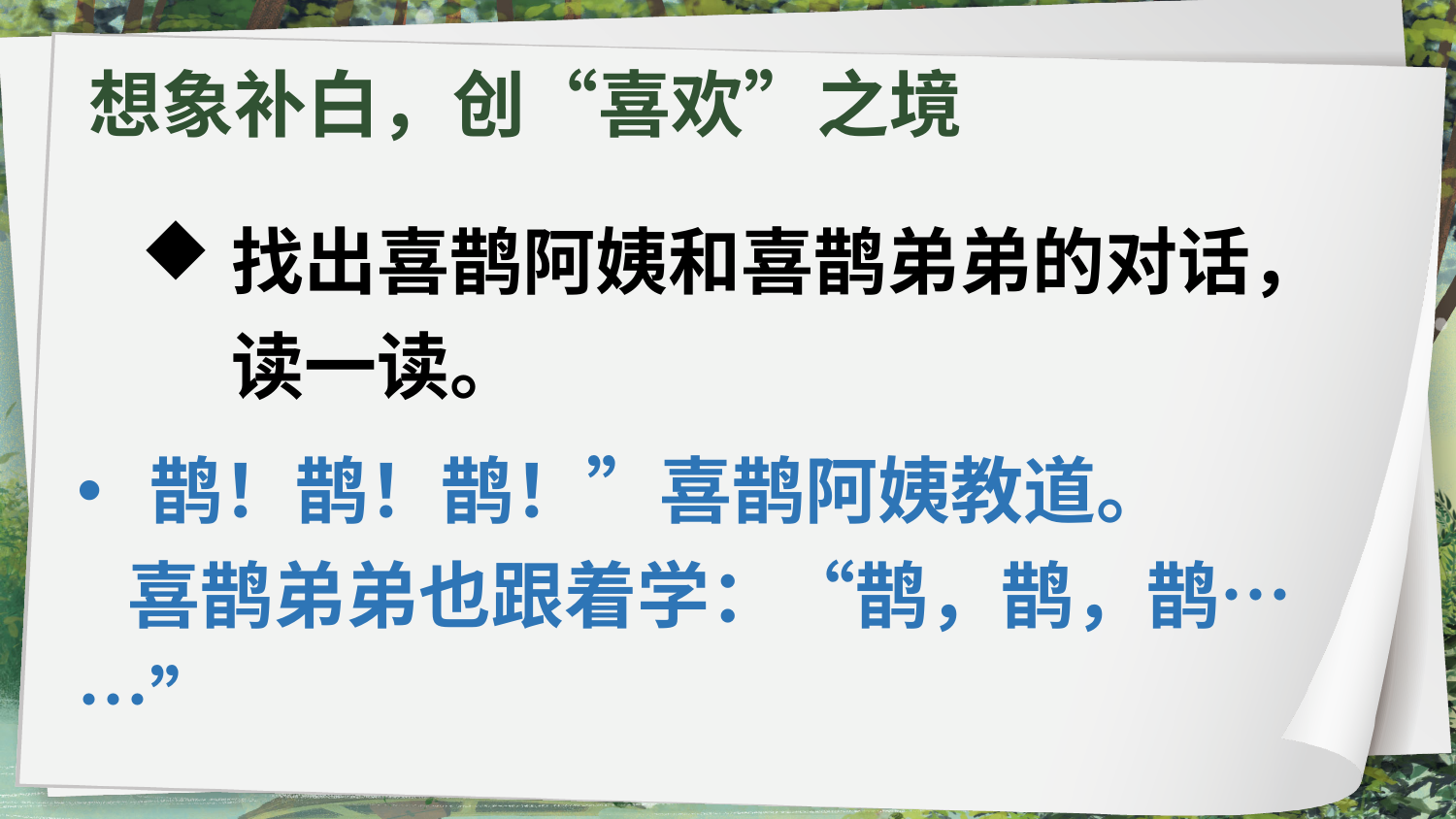

想象补白，创“喜欢”之境
找出喜鹊阿姨和喜鹊弟弟的对话，读一读。
鹊！鹊！鹊！”喜鹊阿姨教道。
  喜鹊弟弟也跟着学：“鹊，鹊，鹊……”